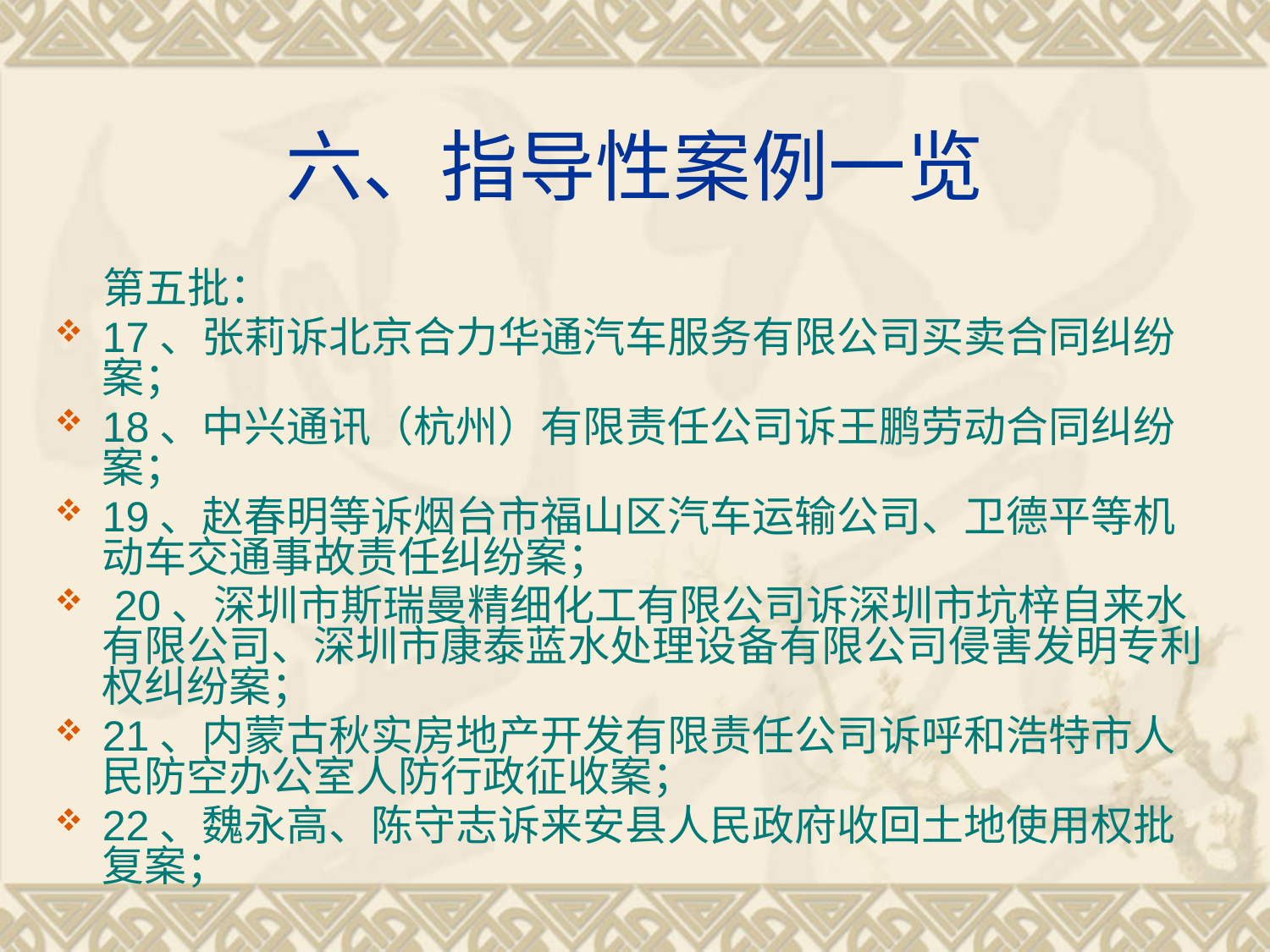

# 六、指导性案例一览
    第五批：
17、张莉诉北京合力华通汽车服务有限公司买卖合同纠纷案；
18、中兴通讯（杭州）有限责任公司诉王鹏劳动合同纠纷案；
19、赵春明等诉烟台市福山区汽车运输公司、卫德平等机动车交通事故责任纠纷案；
 20、深圳市斯瑞曼精细化工有限公司诉深圳市坑梓自来水有限公司、深圳市康泰蓝水处理设备有限公司侵害发明专利权纠纷案；
21、内蒙古秋实房地产开发有限责任公司诉呼和浩特市人民防空办公室人防行政征收案；
22、魏永高、陈守志诉来安县人民政府收回土地使用权批复案；